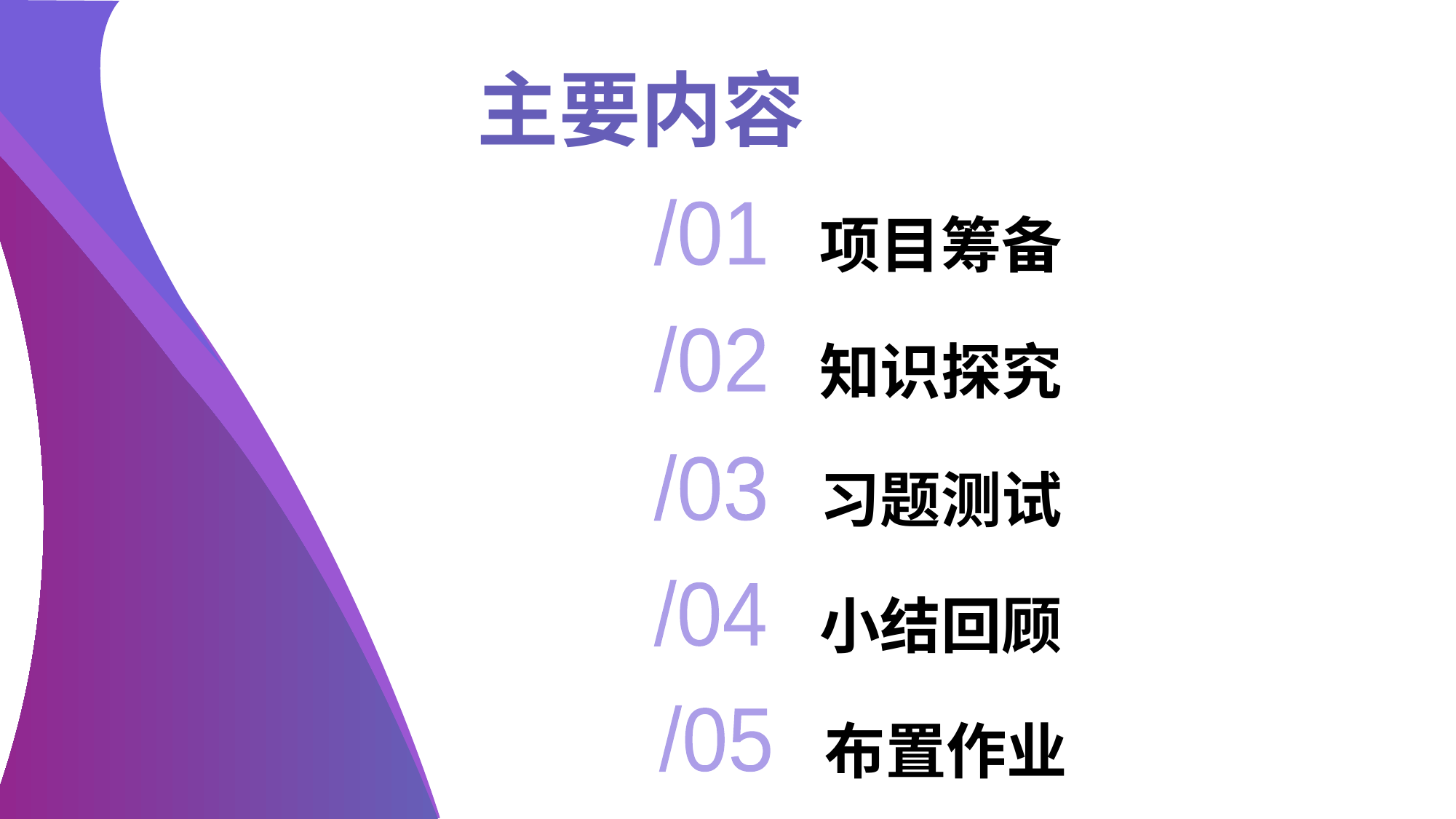

主要内容
# 项目筹备
/01
知识探究
/02
习题测试
/03
小结回顾
/04
布置作业
/05